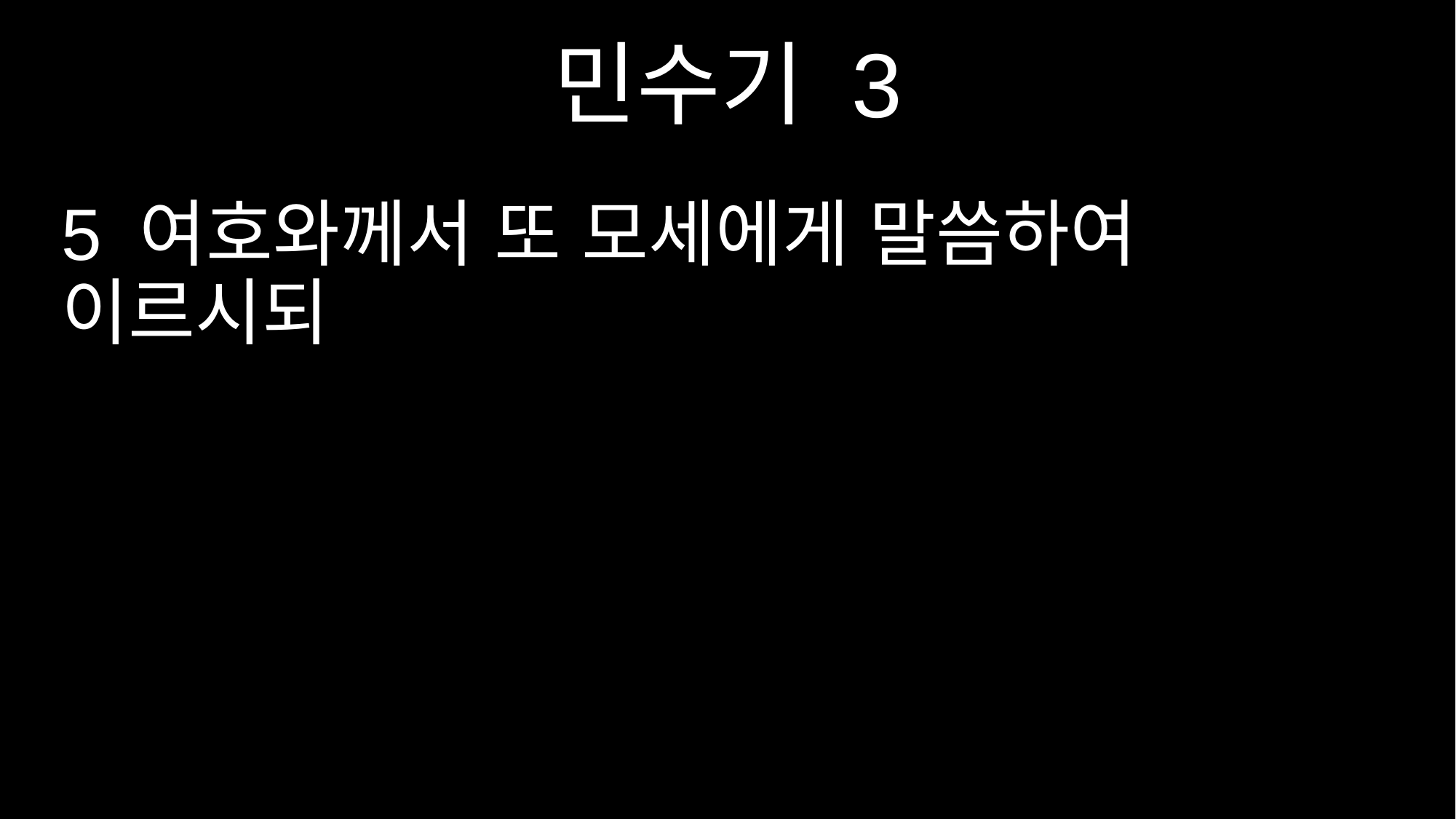

민수기 3
5 여호와께서 또 모세에게 말씀하여 이르시되